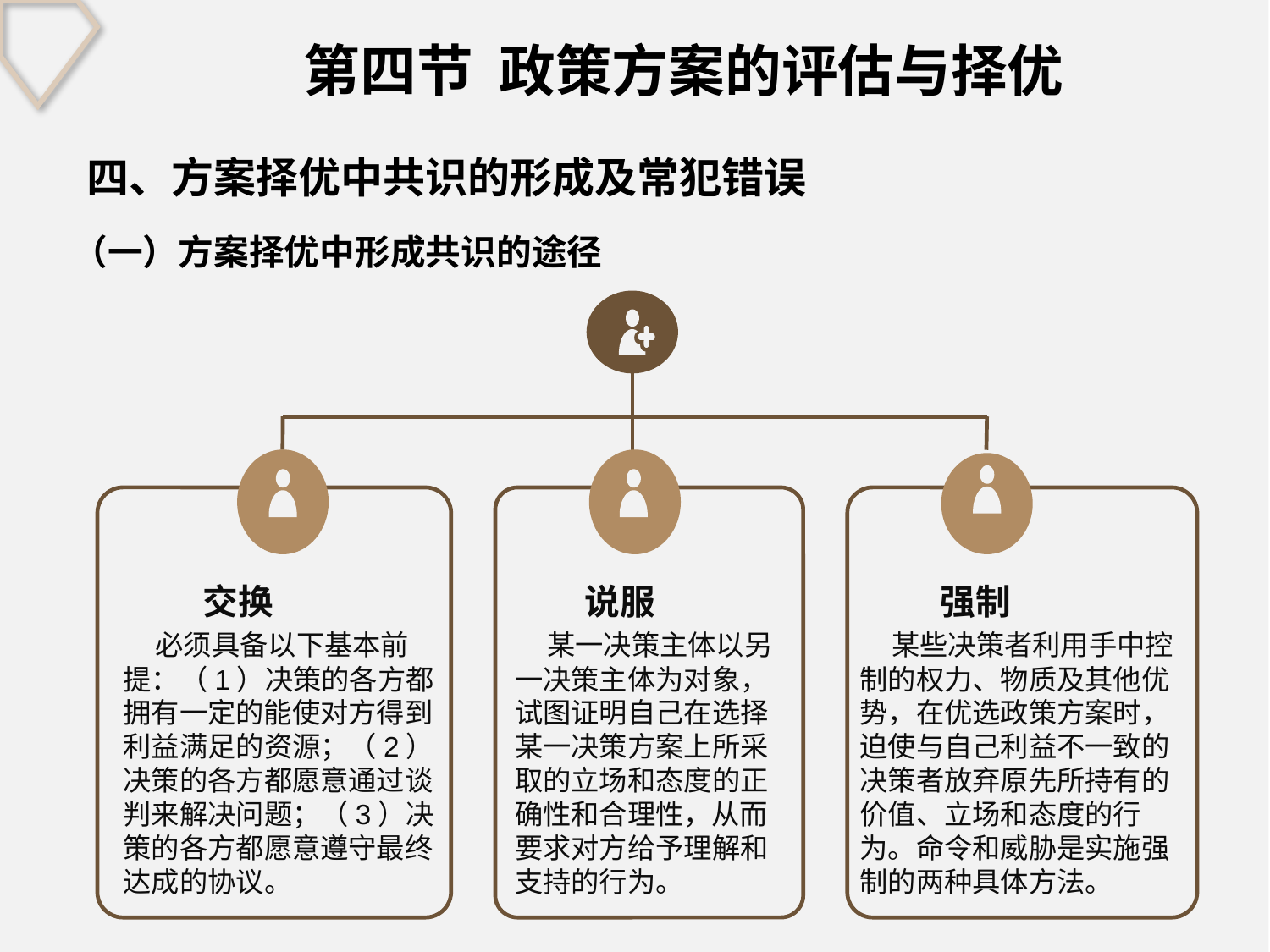

第四节  政策方案的评估与择优
四、方案择优中共识的形成及常犯错误
（一）方案择优中形成共识的途径

   交换
   说服
    强制
    必须具备以下基本前提：（1）决策的各方都拥有一定的能使对方得到利益满足的资源；（2）决策的各方都愿意通过谈判来解决问题；（3）决策的各方都愿意遵守最终达成的协议。
    某一决策主体以另一决策主体为对象，试图证明自己在选择某一决策方案上所采取的立场和态度的正确性和合理性，从而要求对方给予理解和支持的行为。
    某些决策者利用手中控制的权力、物质及其他优势，在优选政策方案时，迫使与自己利益不一致的决策者放弃原先所持有的价值、立场和态度的行为。命令和威胁是实施强制的两种具体方法。